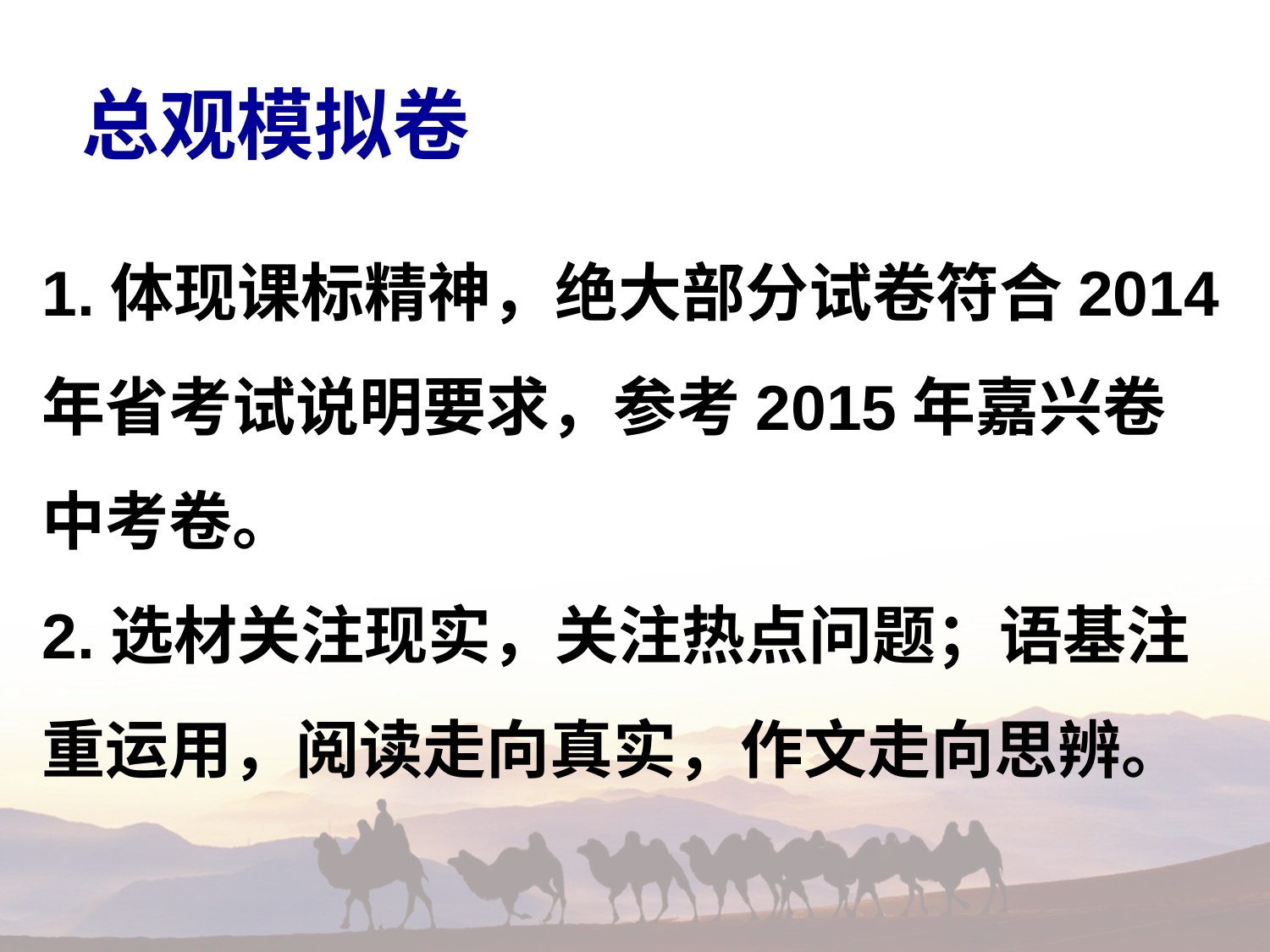

总观模拟卷
1.体现课标精神，绝大部分试卷符合2014年省考试说明要求，参考2015年嘉兴卷中考卷。
2.选材关注现实，关注热点问题；语基注重运用，阅读走向真实，作文走向思辨。